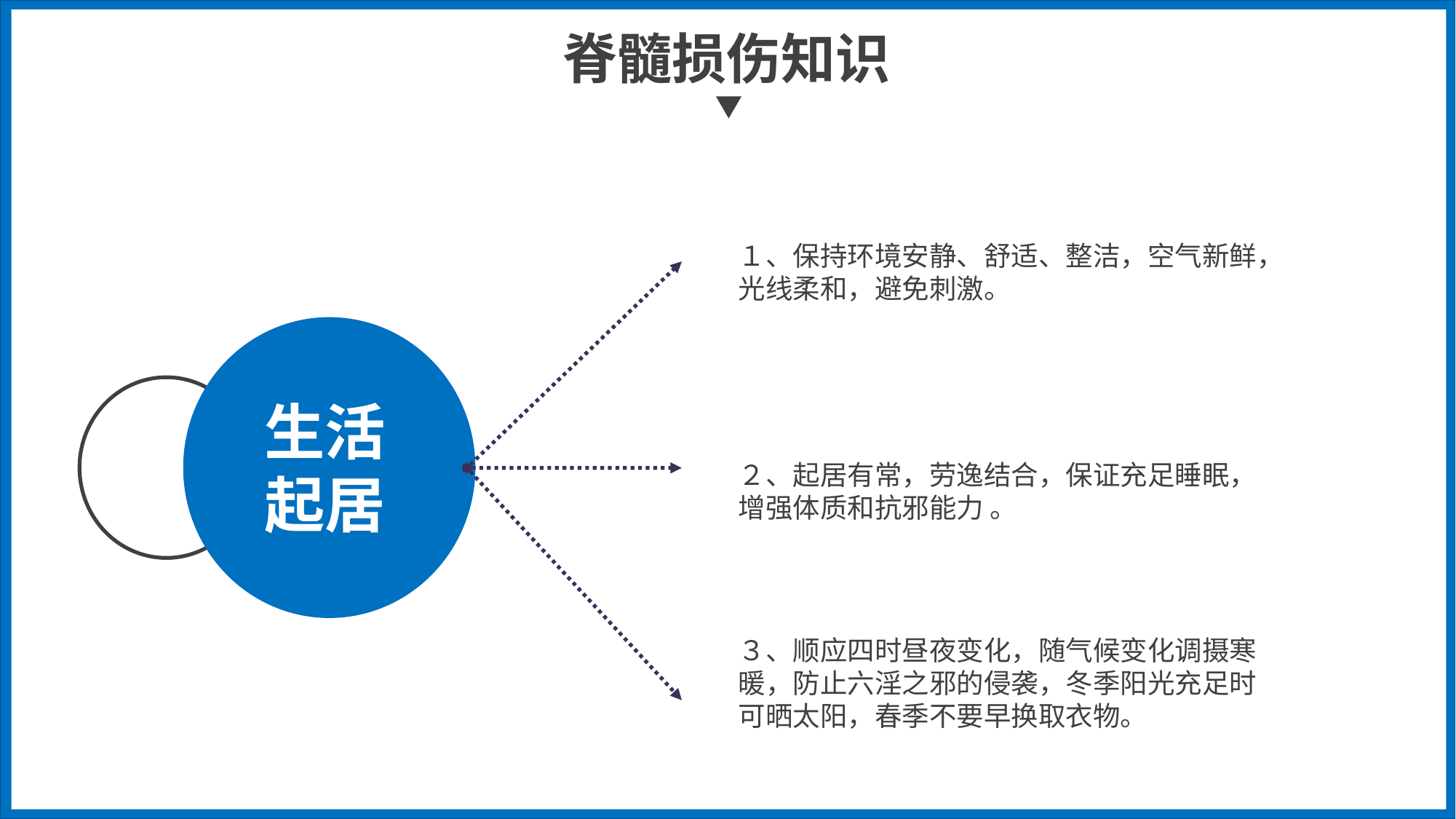

１、保持环境安静、舒适、整洁，空气新鲜，光线柔和，避免刺激。

生活起居
２、起居有常，劳逸结合，保证充足睡眠，增强体质和抗邪能力 。

３、顺应四时昼夜变化，随气候变化调摄寒暖，防止六淫之邪的侵袭，冬季阳光充足时可晒太阳，春季不要早换取衣物。